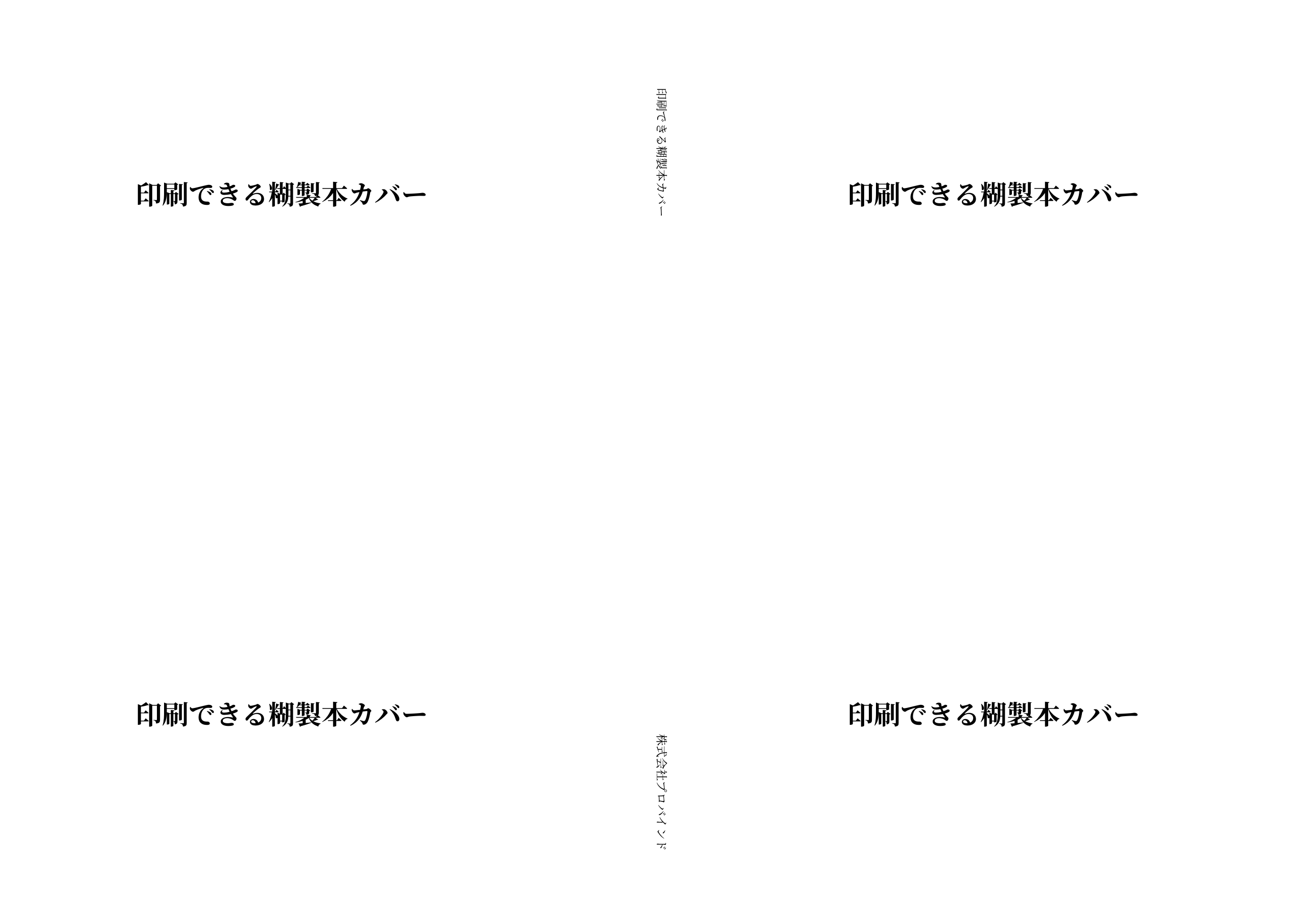

印刷できる糊製本カバー　　　　　　　　　　　　　　　　　　　　　　　　　　　　　　　　　　　　　　　　　　　　株式会社プロバインド
印刷できる糊製本カバー
印刷できる糊製本カバー
印刷できる糊製本カバー
印刷できる糊製本カバー